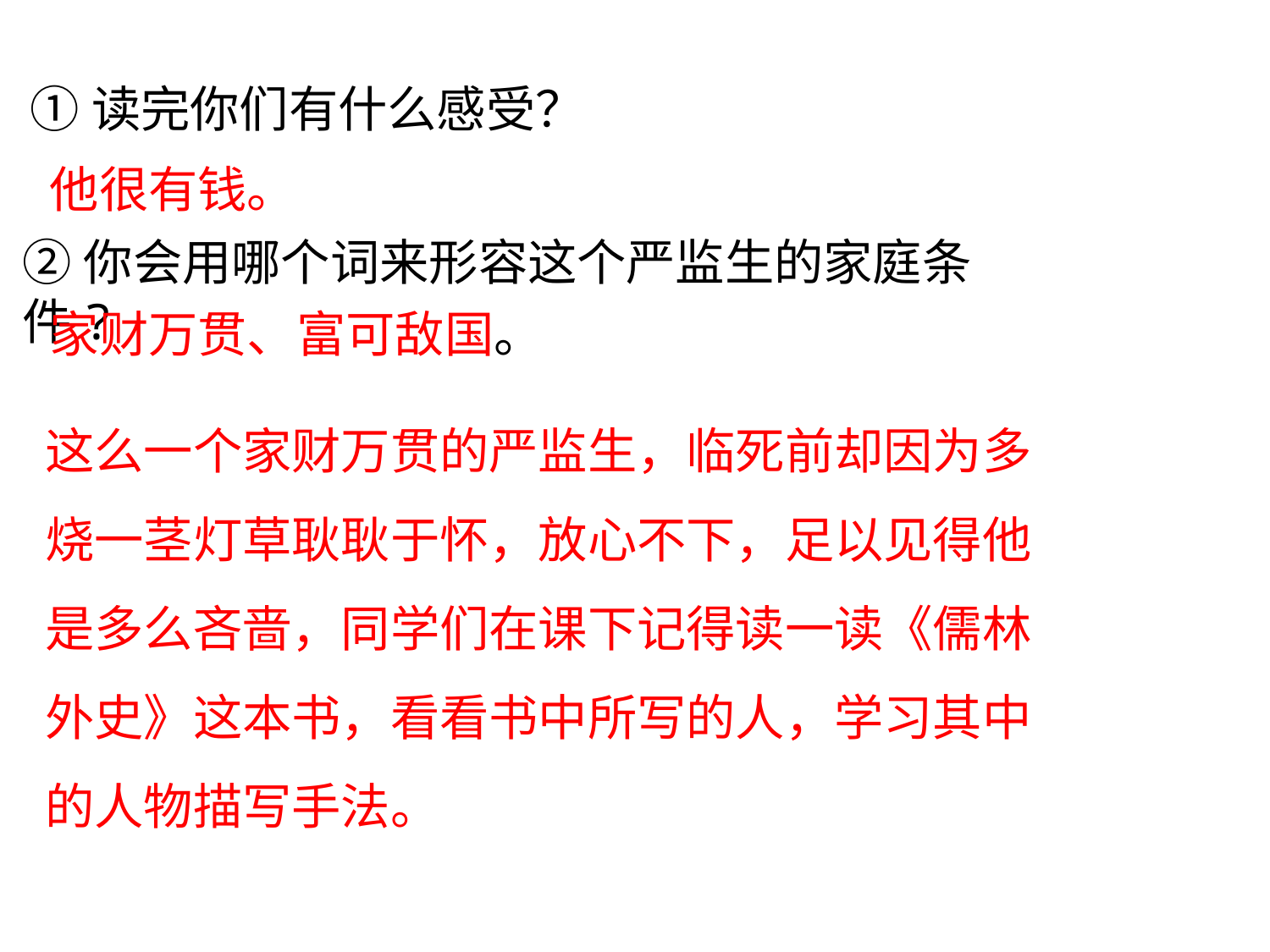

①读完你们有什么感受？
他很有钱。
②你会用哪个词来形容这个严监生的家庭条件?
家财万贯、富可敌国。
这么一个家财万贯的严监生，临死前却因为多烧一茎灯草耿耿于怀，放心不下，足以见得他是多么吝啬，同学们在课下记得读一读《儒林外史》这本书，看看书中所写的人，学习其中的人物描写手法。